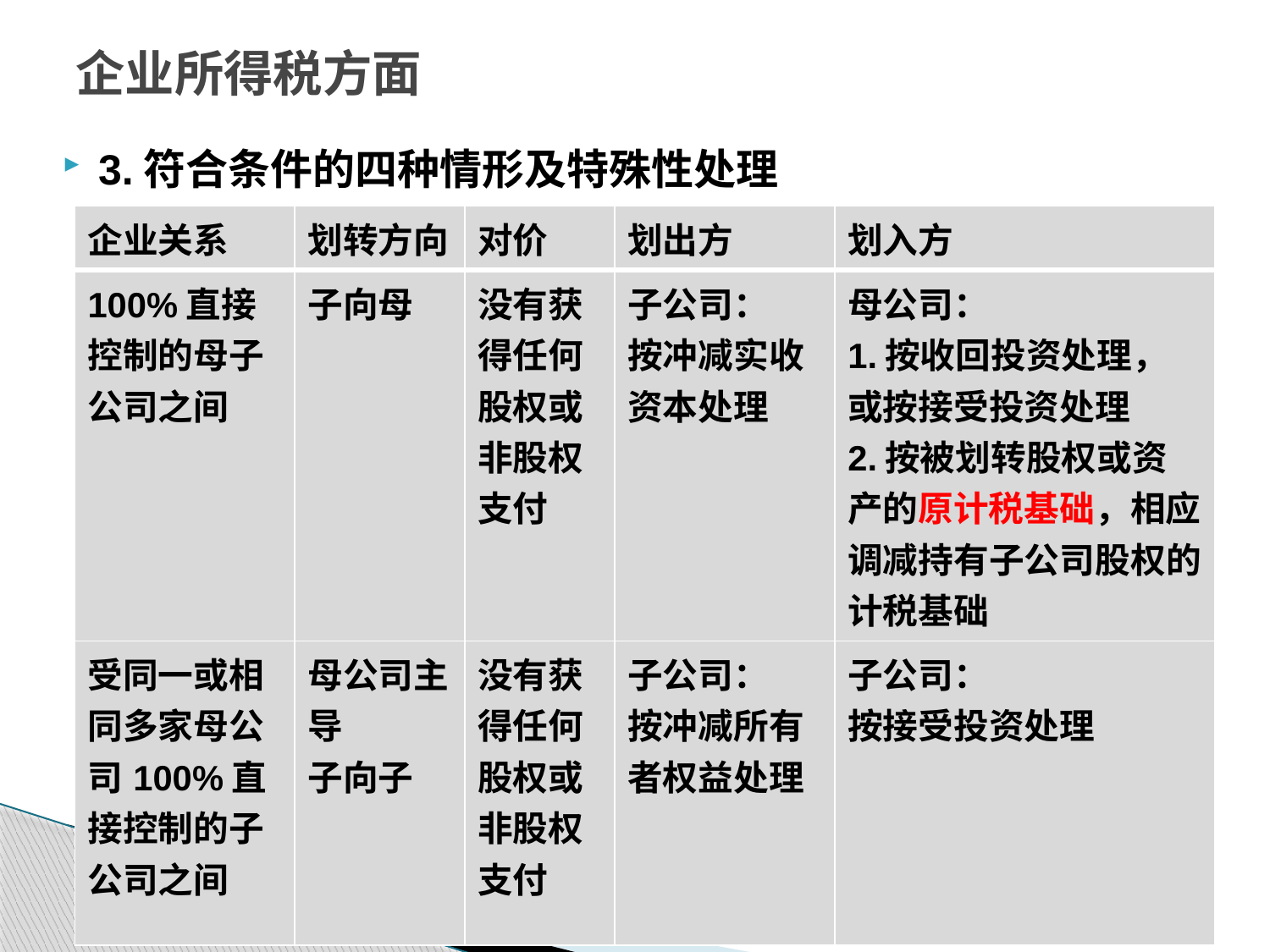

# 企业所得税方面
3.符合条件的四种情形及特殊性处理

| 企业关系 | 划转方向 | 对价 | 划出方 | 划入方 |
| --- | --- | --- | --- | --- |
| 100%直接控制的母子公司之间 | 子向母 | 没有获得任何股权或非股权支付 | 子公司： 按冲减实收资本处理 | 母公司： 1.按收回投资处理，或按接受投资处理 2.按被划转股权或资产的原计税基础，相应调减持有子公司股权的计税基础 |
| 受同一或相同多家母公司100%直接控制的子公司之间 | 母公司主导 子向子 | 没有获得任何股权或非股权支付 | 子公司： 按冲减所有者权益处理 | 子公司： 按接受投资处理 |